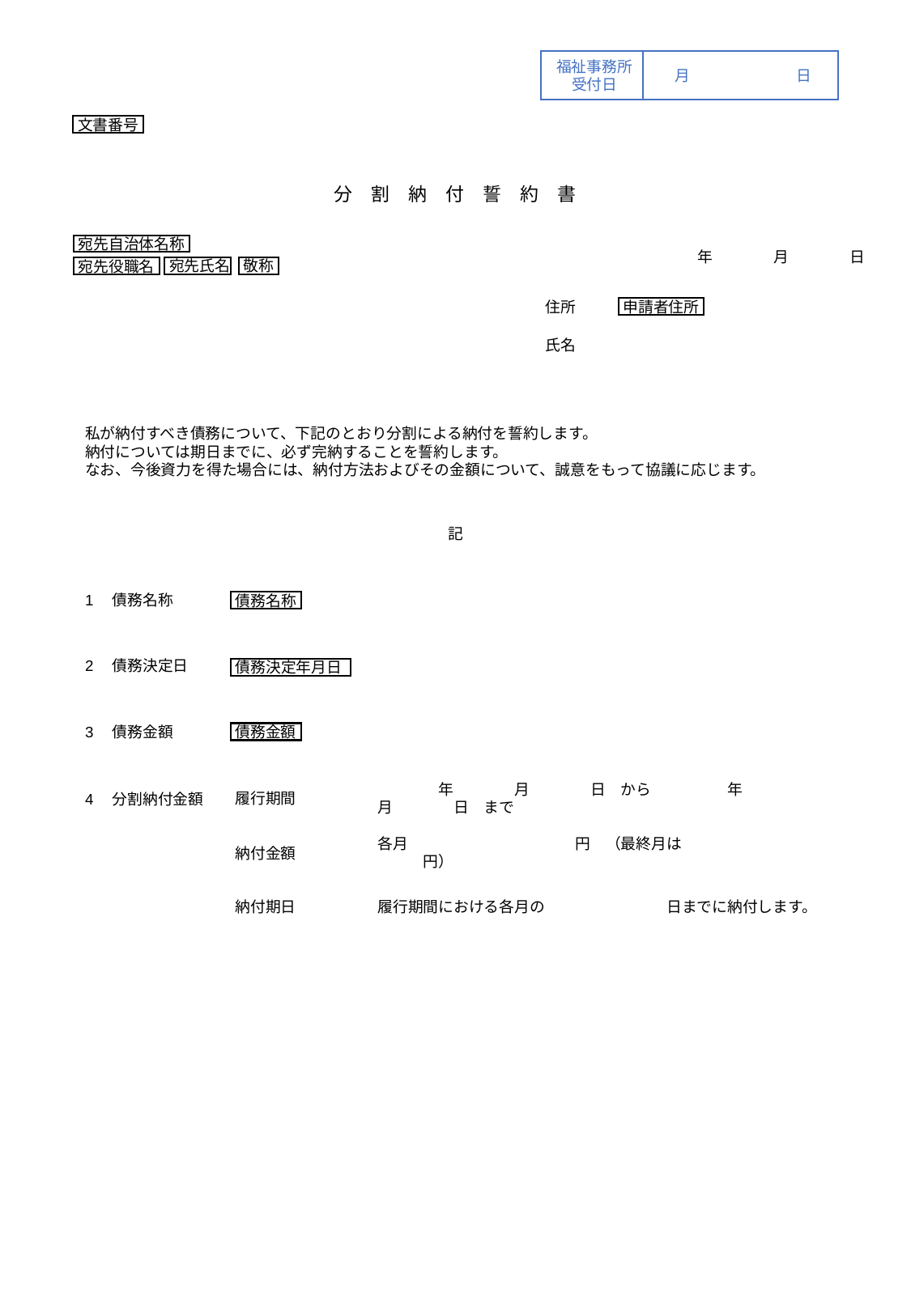

福祉事務所
受付日
月	日
文書番号
分　割　納　付　誓　約　書
　　　　　　　　　　年　　　　月　　　　日
宛先自治体名称
宛先氏名
敬称
宛先役職名
住所
氏名
申請者住所
私が納付すべき債務について、下記のとおり分割による納付を誓約します。
納付については期日までに、必ず完納することを誓約します。
なお、今後資力を得た場合には、納付方法およびその金額について、誠意をもって協議に応じます。
記
1　債務名称
債務名称
2　債務決定日
債務決定年月日
3　債務金額
債務金額
　　　　　年　　　　月　　　　日　から　　　　　年　　　　月　　　　日　まで
履行期間
4　分割納付金額
　各月　　　　　　　　　　　円　（最終月は　　　　　　　　　　　円）
納付金額
納付期日
　履行期間における各月の　　　　　　　　日までに納付します。